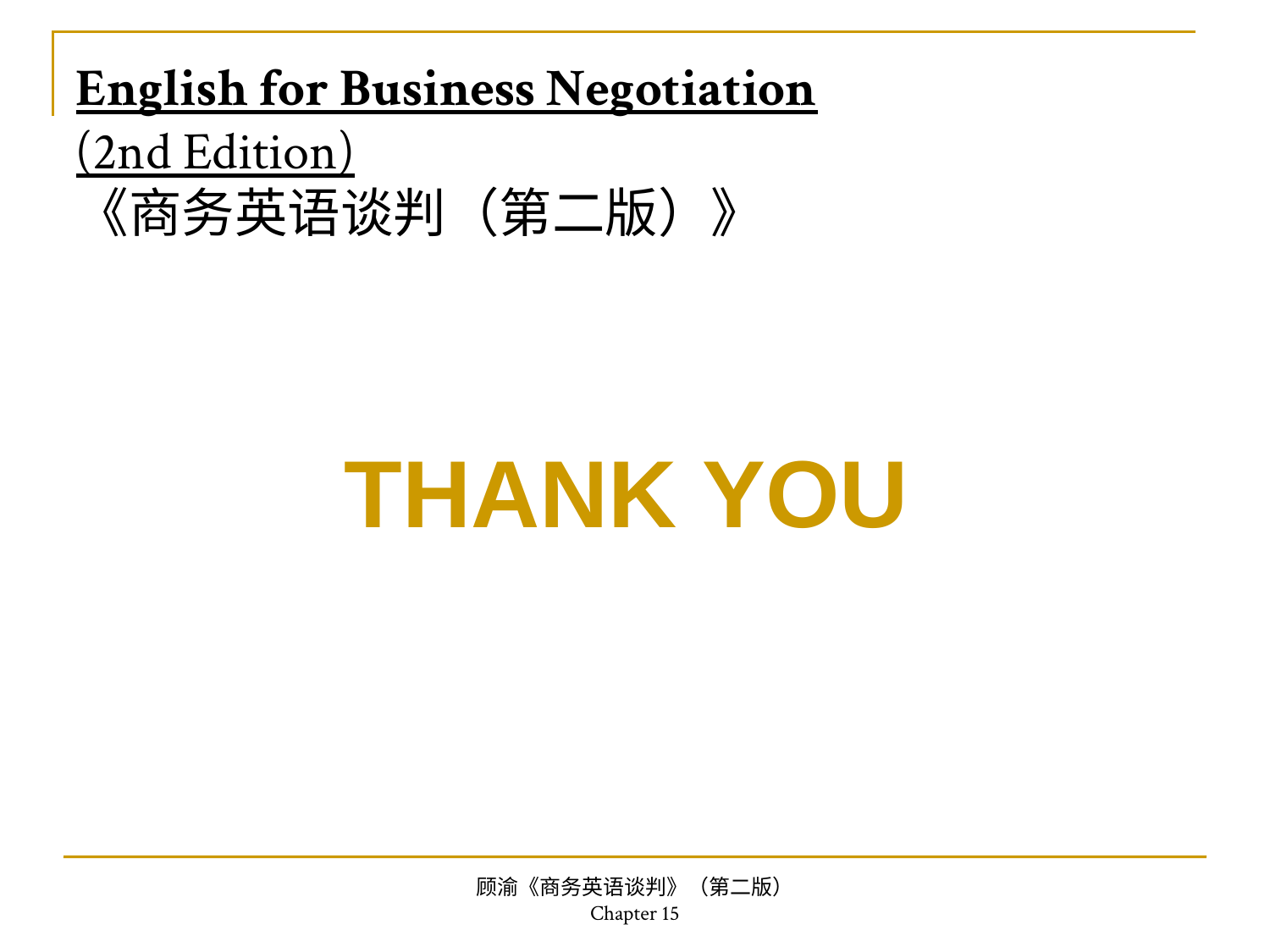

English for Business Negotiation
(2nd Edition)
《商务英语谈判（第二版）》
# THANK YOU

20
顾渝《商务英语谈判》（第二版） Chapter 15